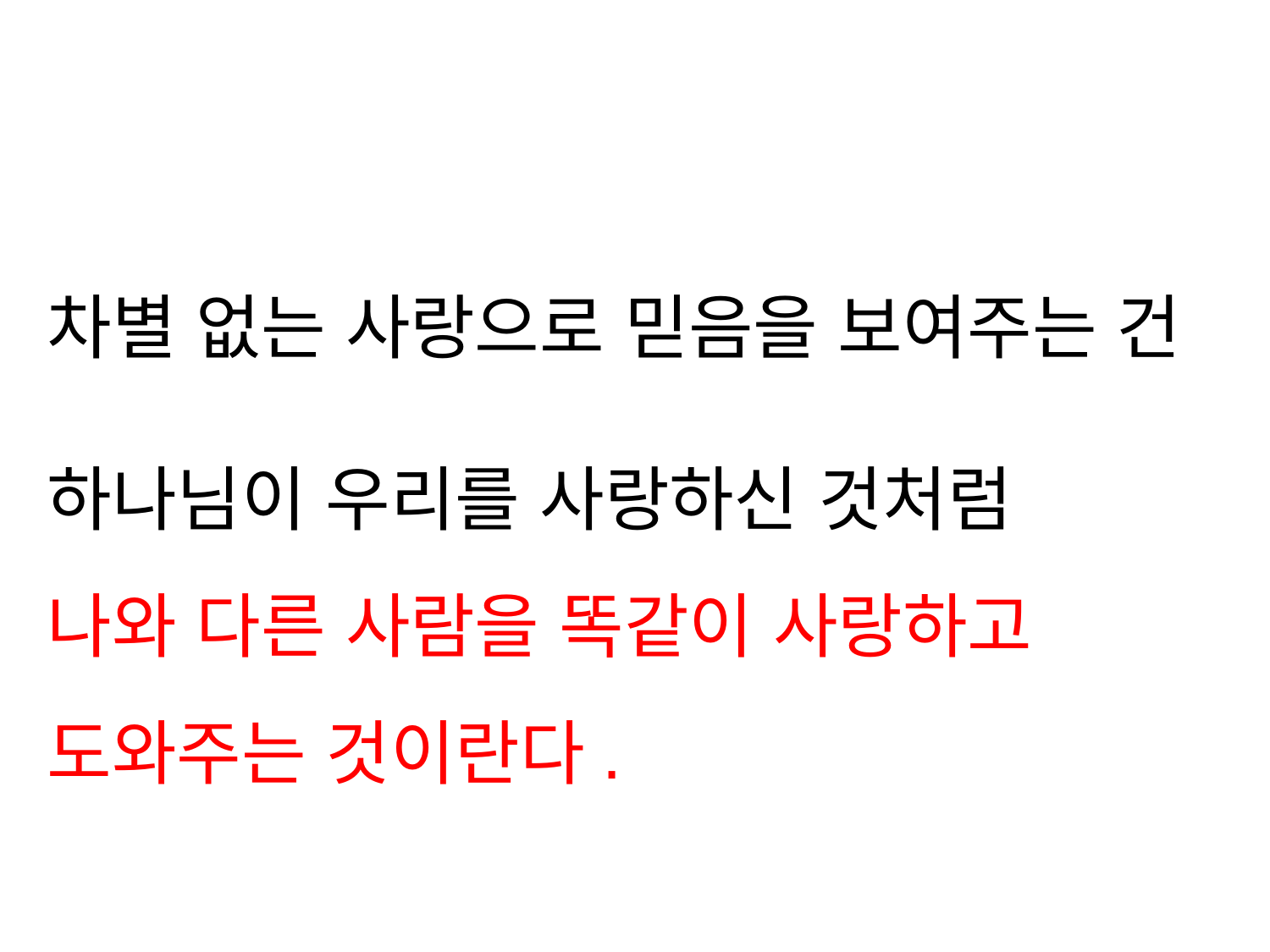

차별 없는 사랑으로 믿음을 보여주는 건
하나님이 우리를 사랑하신 것처럼
나와 다른 사람을 똑같이 사랑하고
도와주는 것이란다.